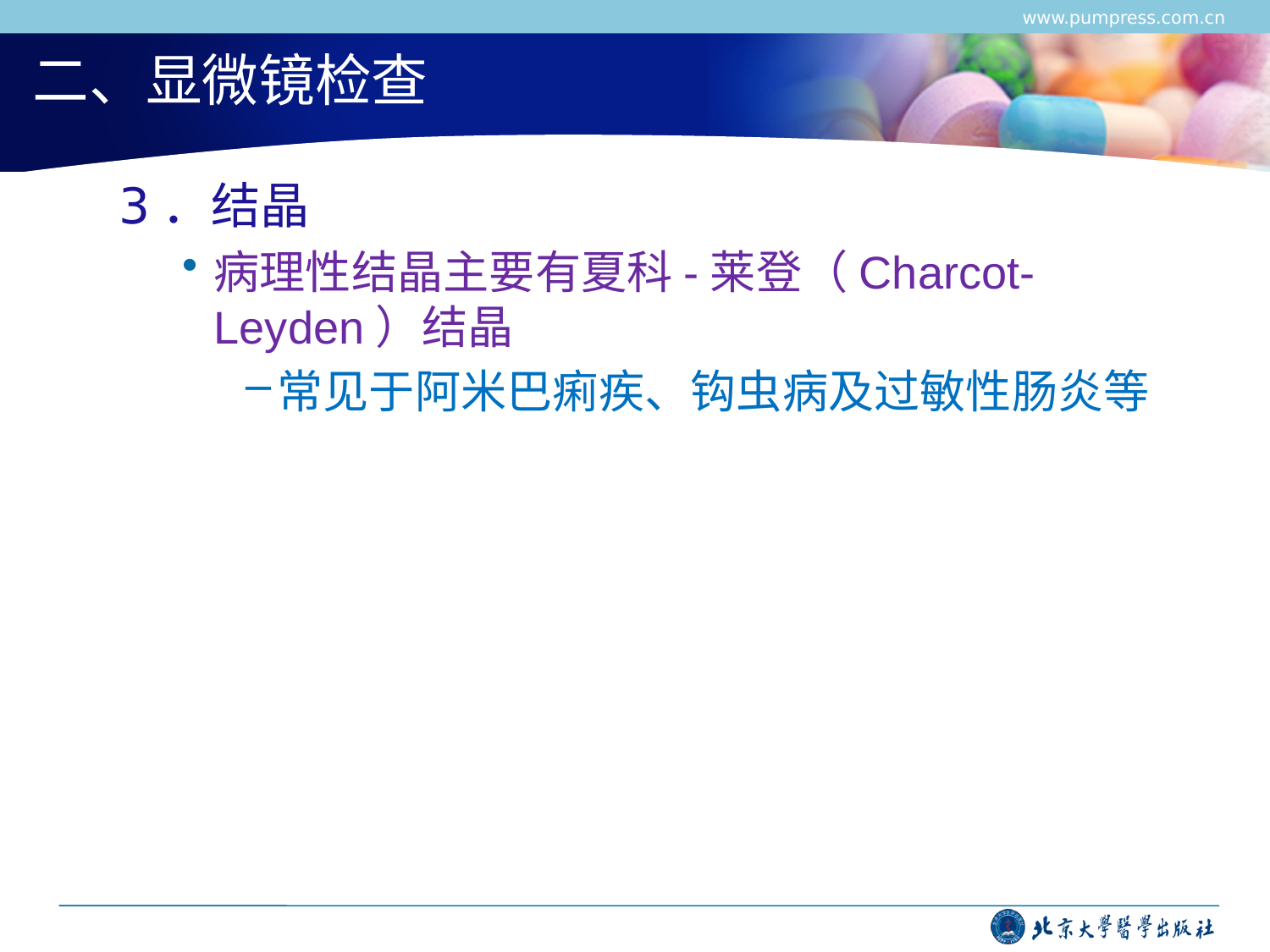

www.pumpress.com.cn
# 二、显微镜检查
3．结晶
病理性结晶主要有夏科-莱登（Charcot-Leyden）结晶
常见于阿米巴痢疾、钩虫病及过敏性肠炎等